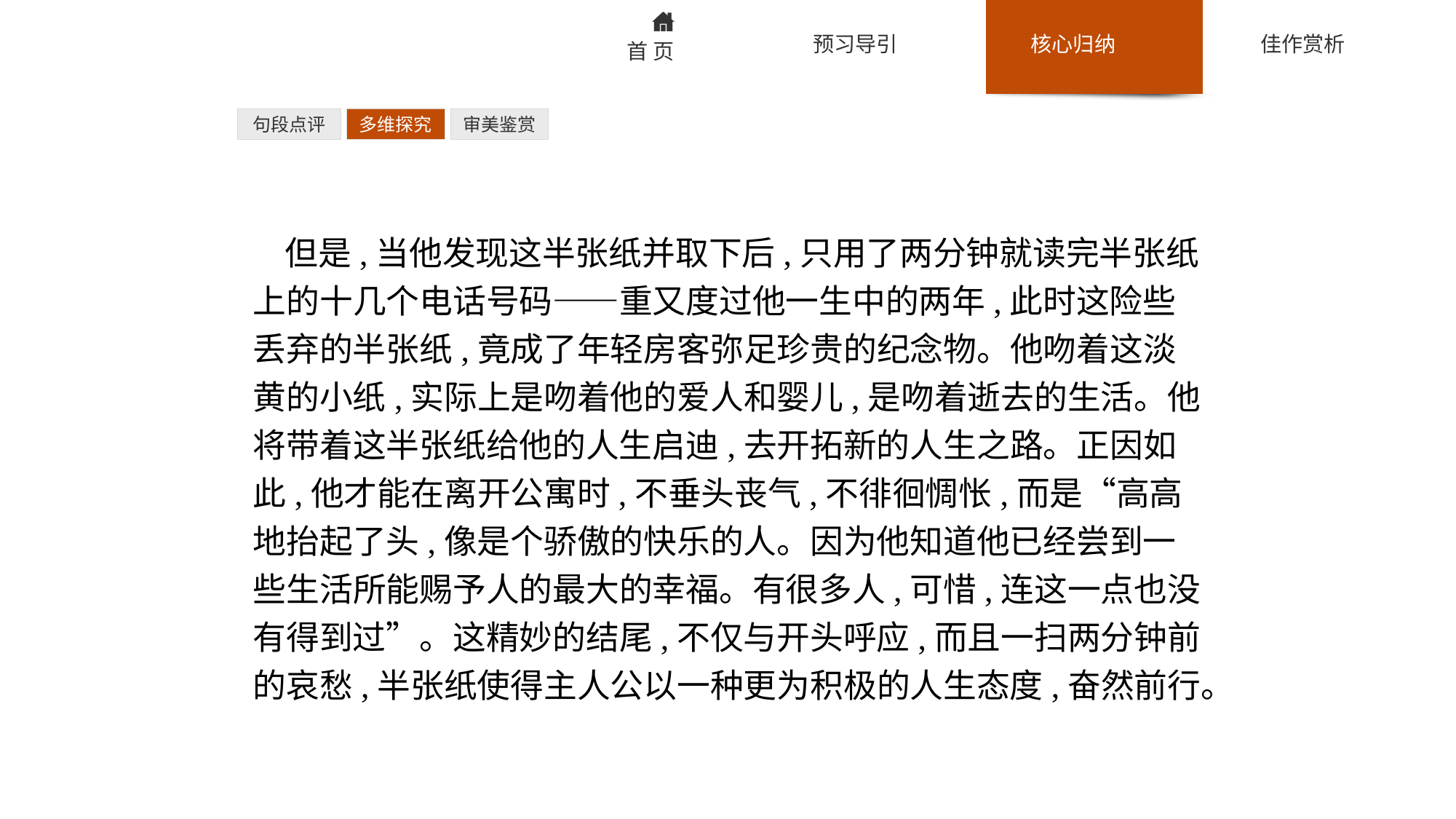

句段点评
多维探究
审美鉴赏
但是,当他发现这半张纸并取下后,只用了两分钟就读完半张纸上的十几个电话号码——重又度过他一生中的两年,此时这险些丢弃的半张纸,竟成了年轻房客弥足珍贵的纪念物。他吻着这淡黄的小纸,实际上是吻着他的爱人和婴儿,是吻着逝去的生活。他将带着这半张纸给他的人生启迪,去开拓新的人生之路。正因如此,他才能在离开公寓时,不垂头丧气,不徘徊惆怅,而是“高高地抬起了头,像是个骄傲的快乐的人。因为他知道他已经尝到一些生活所能赐予人的最大的幸福。有很多人,可惜,连这一点也没有得到过”。这精妙的结尾,不仅与开头呼应,而且一扫两分钟前的哀愁,半张纸使得主人公以一种更为积极的人生态度,奋然前行。